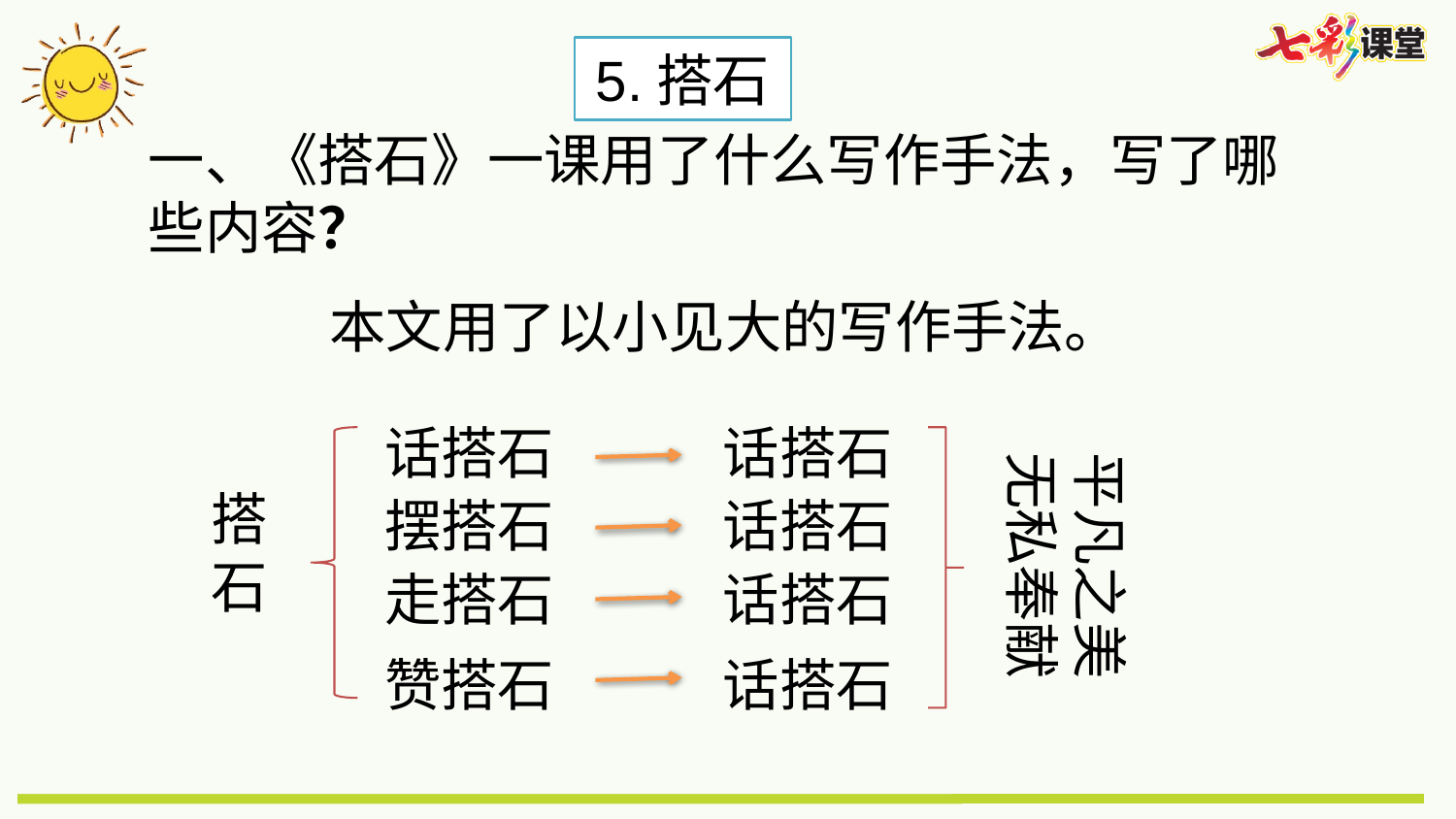

5.搭石
一、《搭石》一课用了什么写作手法，写了哪些内容？
本文用了以小见大的写作手法。
话搭石
话搭石

平凡之美
无私奉献
搭石
摆搭石
话搭石
走搭石
话搭石
赞搭石
话搭石